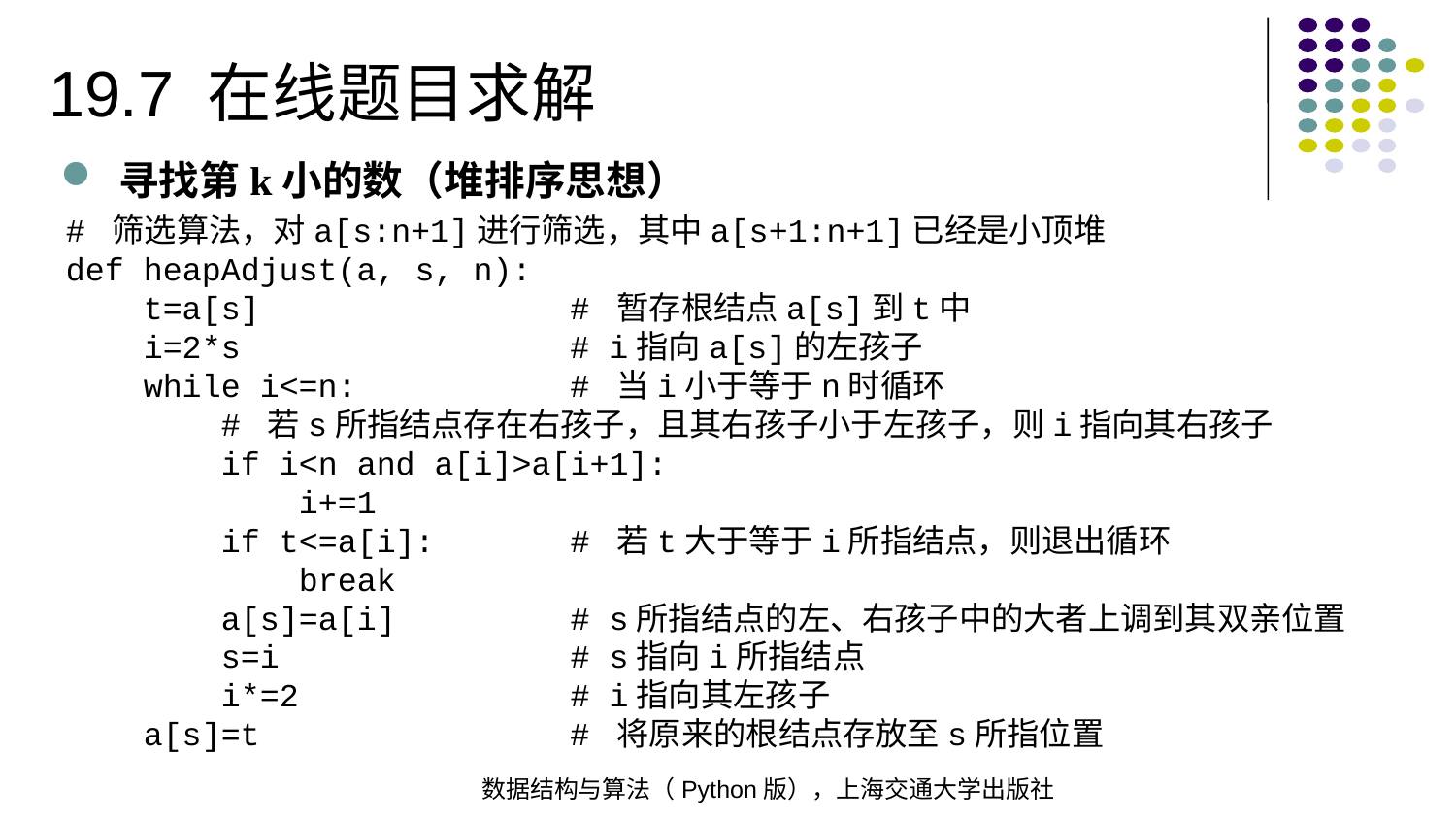

19.7 在线题目求解
寻找第k小的数（堆排序思想）
# 筛选算法，对a[s:n+1]进行筛选，其中a[s+1:n+1]已经是小顶堆
def heapAdjust(a, s, n):
    t=a[s]                # 暂存根结点a[s]到t中
    i=2*s                 # i指向a[s]的左孩子
    while i<=n:           # 当i小于等于n时循环
        # 若s所指结点存在右孩子，且其右孩子小于左孩子，则i指向其右孩子
        if i<n and a[i]>a[i+1]:
            i+=1
        if t<=a[i]:       # 若t大于等于i所指结点，则退出循环
            break
        a[s]=a[i]         # s所指结点的左、右孩子中的大者上调到其双亲位置
        s=i               # s指向i所指结点
        i*=2              # i指向其左孩子
    a[s]=t                # 将原来的根结点存放至s所指位置